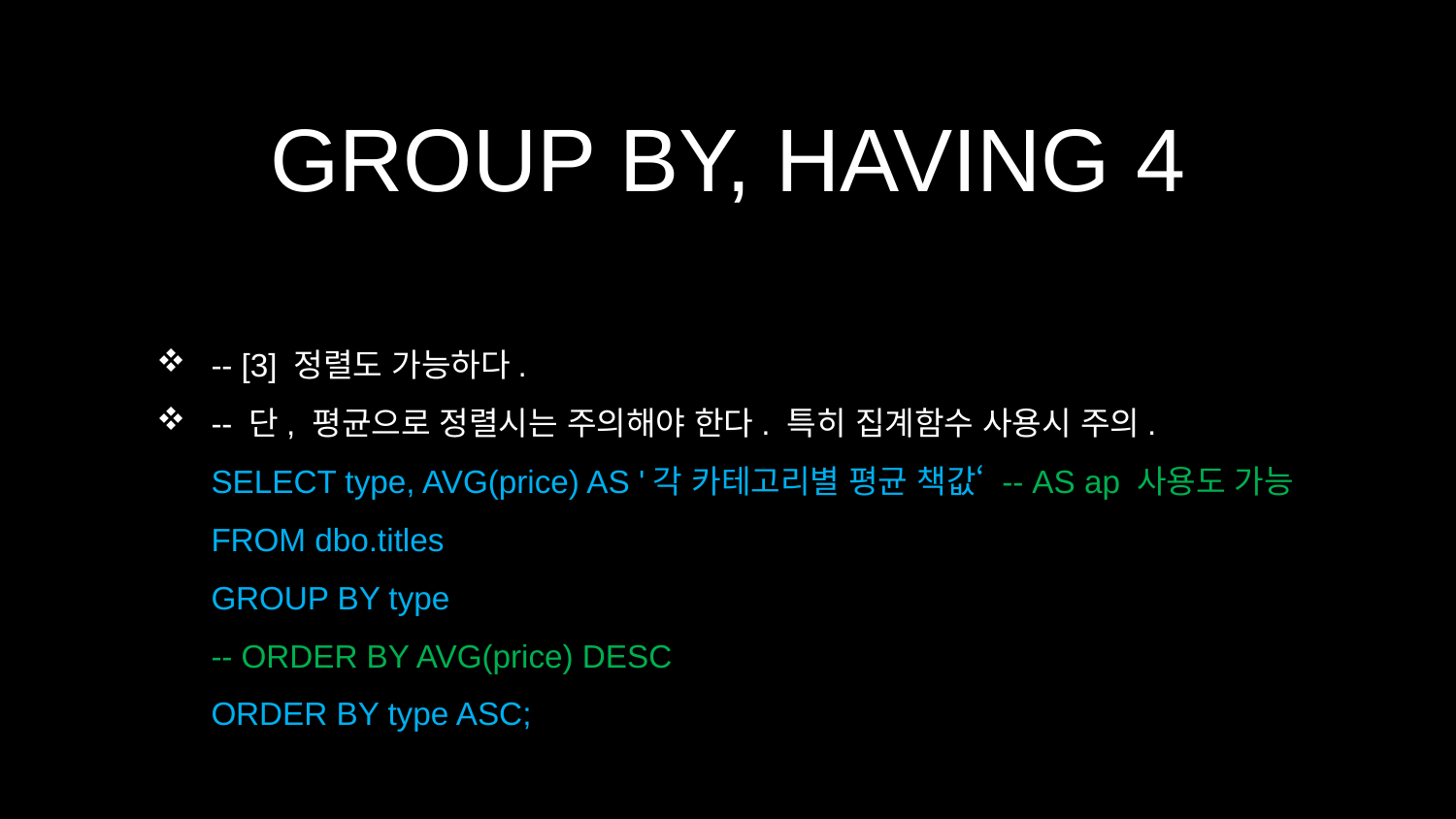

# GROUP BY, HAVING 4
-- [3] 정렬도 가능하다.
-- 단, 평균으로 정렬시는 주의해야 한다. 특히 집계함수 사용시 주의.
SELECT type, AVG(price) AS '각 카테고리별 평균 책값‘ -- AS ap 사용도 가능
FROM dbo.titles
GROUP BY type
-- ORDER BY AVG(price) DESC
ORDER BY type ASC;